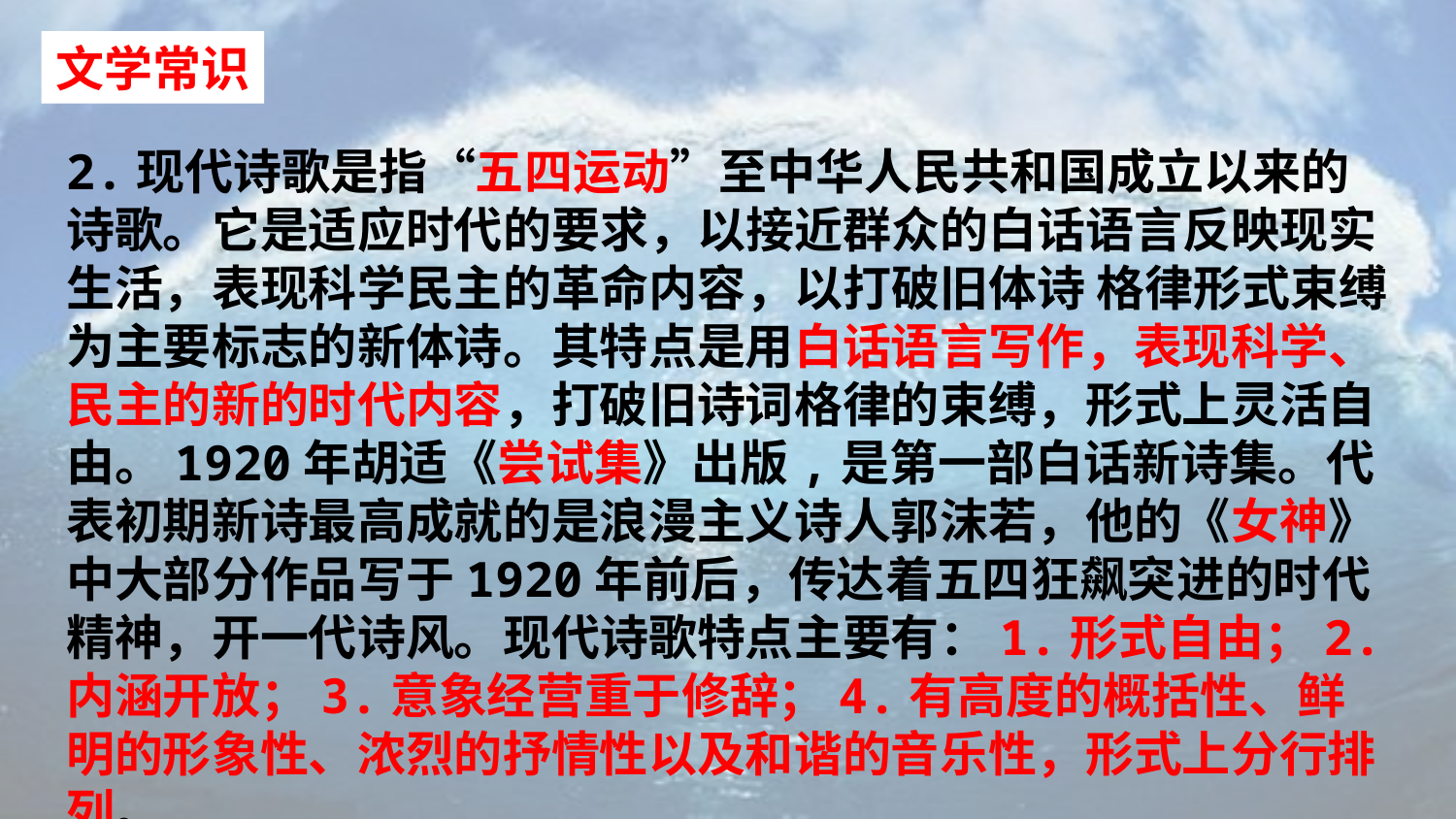

文学常识
2.现代诗歌是指“五四运动”至中华人民共和国成立以来的诗歌。它是适应时代的要求，以接近群众的白话语言反映现实生活，表现科学民主的革命内容，以打破旧体诗 格律形式束缚为主要标志的新体诗。其特点是用白话语言写作，表现科学、民主的新的时代内容，打破旧诗词格律的束缚，形式上灵活自由。1920年胡适《尝试集》出版,是第一部白话新诗集。代表初期新诗最高成就的是浪漫主义诗人郭沫若，他的《女神》中大部分作品写于1920年前后，传达着五四狂飙突进的时代精神，开一代诗风。现代诗歌特点主要有：1.形式自由；2.内涵开放；3.意象经营重于修辞；4.有高度的概括性、鲜明的形象性、浓烈的抒情性以及和谐的音乐性，形式上分行排列。